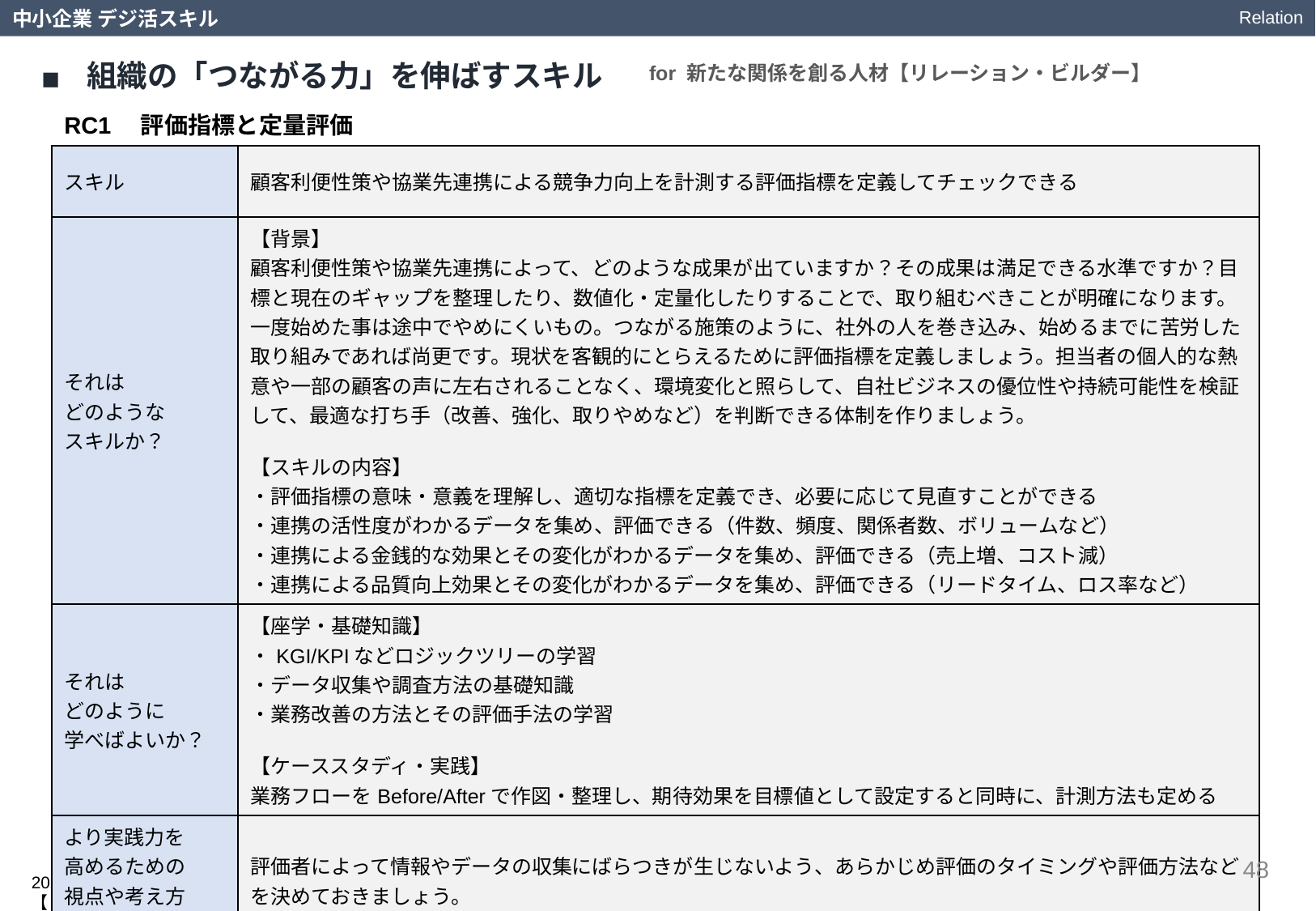

Relation
中小企業 デジ活スキル
組織の「つながる力」を伸ばすスキル
for 新たな関係を創る人材【リレーション・ビルダー】
RC1　評価指標と定量評価
| スキル | 顧客利便性策や協業先連携による競争力向上を計測する評価指標を定義してチェックできる |
| --- | --- |
| それは どのような スキルか？ | 【背景】 顧客利便性策や協業先連携によって、どのような成果が出ていますか？その成果は満足できる水準ですか？目標と現在のギャップを整理したり、数値化・定量化したりすることで、取り組むべきことが明確になります。 一度始めた事は途中でやめにくいもの。つながる施策のように、社外の人を巻き込み、始めるまでに苦労した取り組みであれば尚更です。現状を客観的にとらえるために評価指標を定義しましょう。担当者の個人的な熱意や一部の顧客の声に左右されることなく、環境変化と照らして、自社ビジネスの優位性や持続可能性を検証して、最適な打ち手（改善、強化、取りやめなど）を判断できる体制を作りましょう。 【スキルの内容】 ・評価指標の意味・意義を理解し、適切な指標を定義でき、必要に応じて見直すことができる ・連携の活性度がわかるデータを集め、評価できる（件数、頻度、関係者数、ボリュームなど） ・連携による金銭的な効果とその変化がわかるデータを集め、評価できる（売上増、コスト減） ・連携による品質向上効果とその変化がわかるデータを集め、評価できる（リードタイム、ロス率など） |
| それは どのように 学べばよいか？ | 【座学・基礎知識】 ・KGI/KPIなどロジックツリーの学習 ・データ収集や調査方法の基礎知識 ・業務改善の方法とその評価手法の学習 【ケーススタディ・実践】 業務フローをBefore/Afterで作図・整理し、期待効果を目標値として設定すると同時に、計測方法も定める |
| より実践力を 高めるための 視点や考え方は？ | 評価者によって情報やデータの収集にばらつきが生じないよう、あらかじめ評価のタイミングや評価方法などを決めておきましょう。 |
48